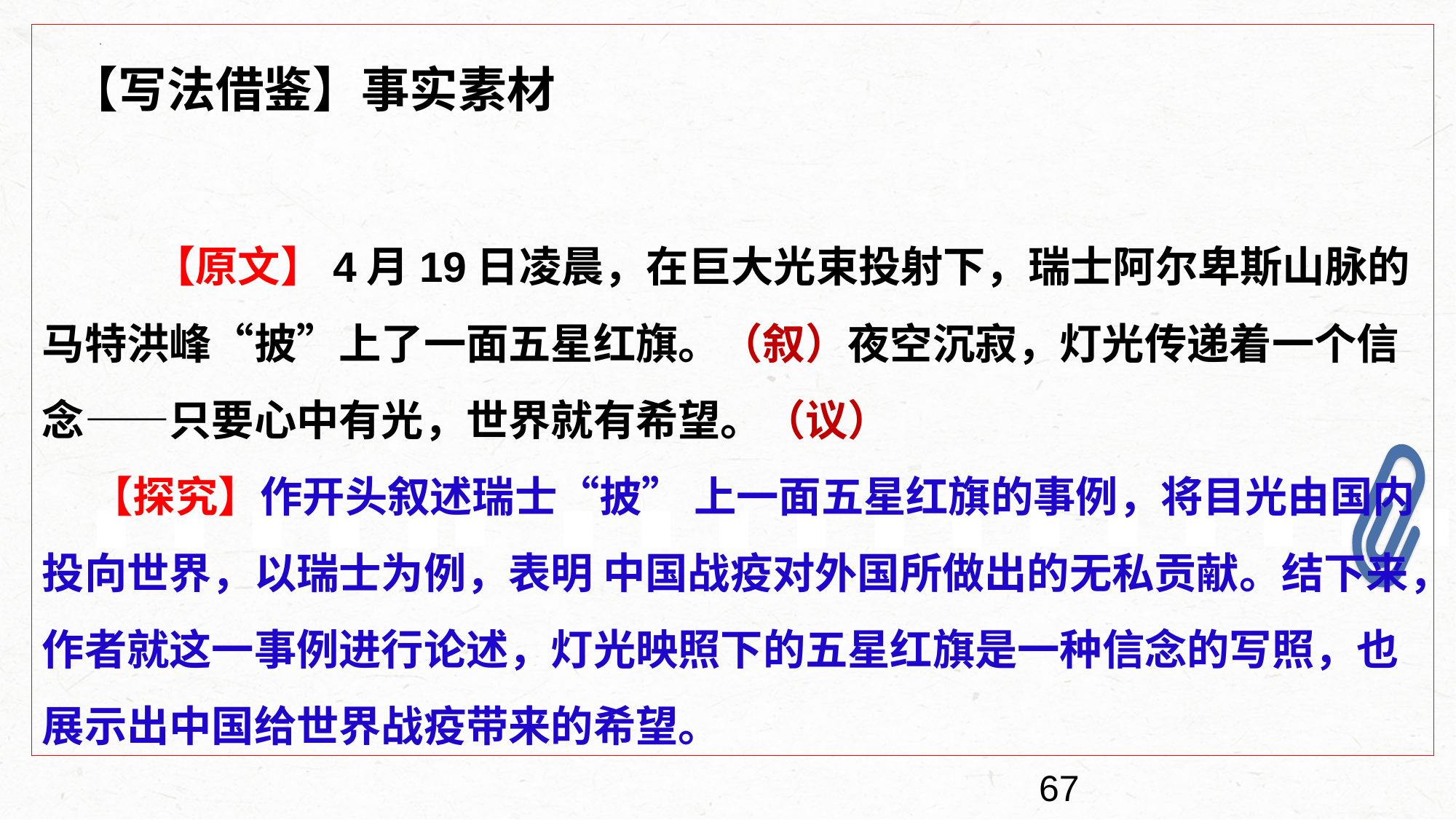

【写法借鉴】事实素材

          【原文】4月19日凌晨，在巨大光束投射下，瑞士阿尔卑斯山脉的马特洪峰“披”上了一面五星红旗。（叙）夜空沉寂，灯光传递着一个信念——只要心中有光，世界就有希望。（议）
    【探究】作开头叙述瑞士“披” 上一面五星红旗的事例，将目光由国内投向世界，以瑞士为例，表明 中国战疫对外国所做出的无私贡献。结下来，作者就这一事例进行论述，灯光映照下的五星红旗是一种信念的写照，也展示出中国给世界战疫带来的希望。

67